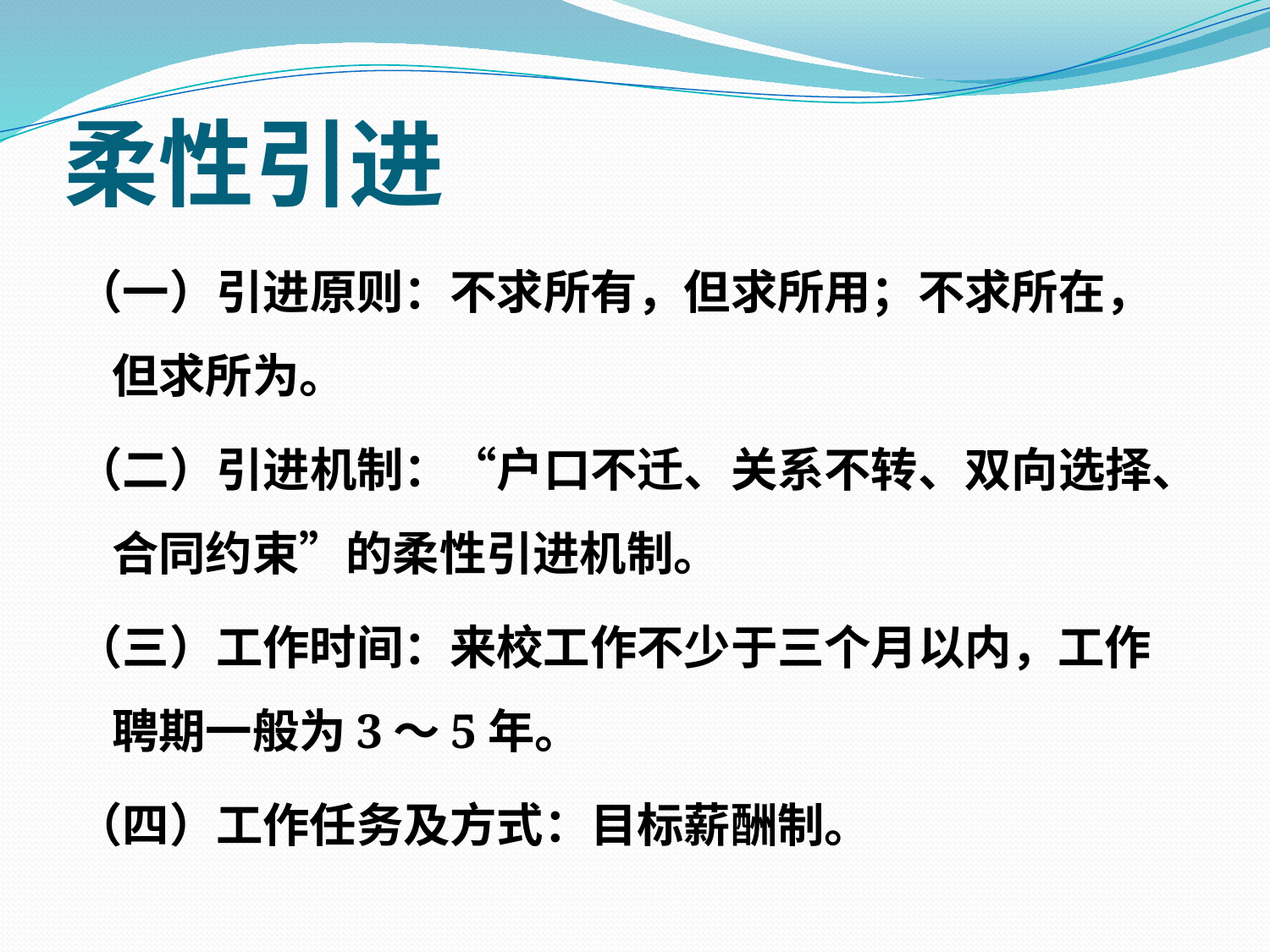

# 柔性引进
（一）引进原则：不求所有，但求所用；不求所在，但求所为。
（二）引进机制：“户口不迁、关系不转、双向选择、合同约束”的柔性引进机制。
（三）工作时间：来校工作不少于三个月以内，工作聘期一般为3～5年。
（四）工作任务及方式：目标薪酬制。